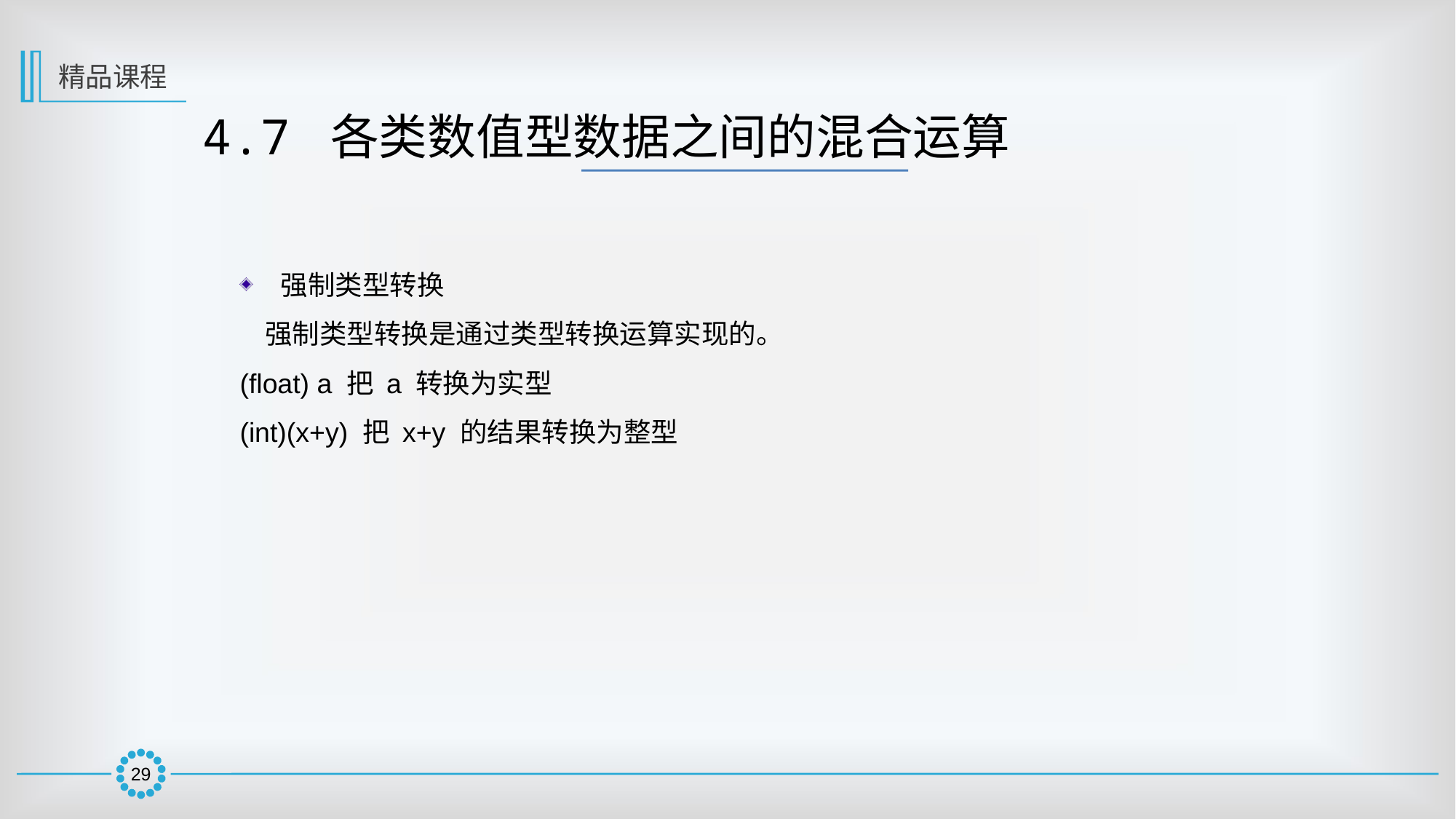

精品课程
4.7 各类数值型数据之间的混合运算

强制类型转换
   强制类型转换是通过类型转换运算实现的。
(float) a 把 a 转换为实型
(int)(x+y) 把 x+y 的结果转换为整型

29